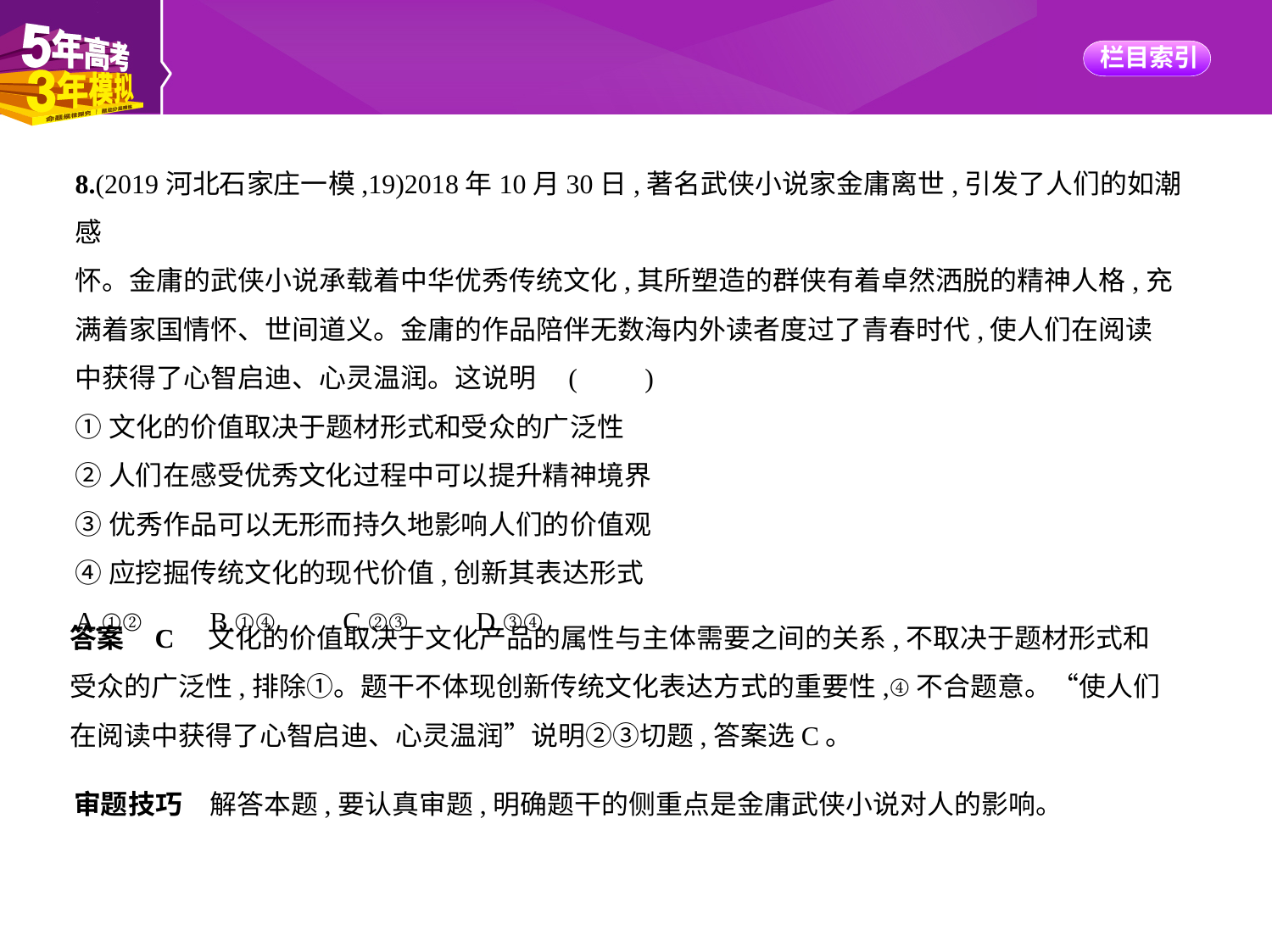

8.(2019河北石家庄一模,19)2018年10月30日,著名武侠小说家金庸离世,引发了人们的如潮感
怀。金庸的武侠小说承载着中华优秀传统文化,其所塑造的群侠有着卓然洒脱的精神人格,充
满着家国情怀、世间道义。金庸的作品陪伴无数海内外读者度过了青春时代,使人们在阅读
中获得了心智启迪、心灵温润。这说明 (　　)
①文化的价值取决于题材形式和受众的广泛性
②人们在感受优秀文化过程中可以提升精神境界
③优秀作品可以无形而持久地影响人们的价值观
④应挖掘传统文化的现代价值,创新其表达形式
A.①②　　B.①④　　C.②③　　D.③④
答案    C　文化的价值取决于文化产品的属性与主体需要之间的关系,不取决于题材形式和
受众的广泛性,排除①。题干不体现创新传统文化表达方式的重要性,④不合题意。“使人们
在阅读中获得了心智启迪、心灵温润”说明②③切题,答案选C。
审题技巧　解答本题,要认真审题,明确题干的侧重点是金庸武侠小说对人的影响。